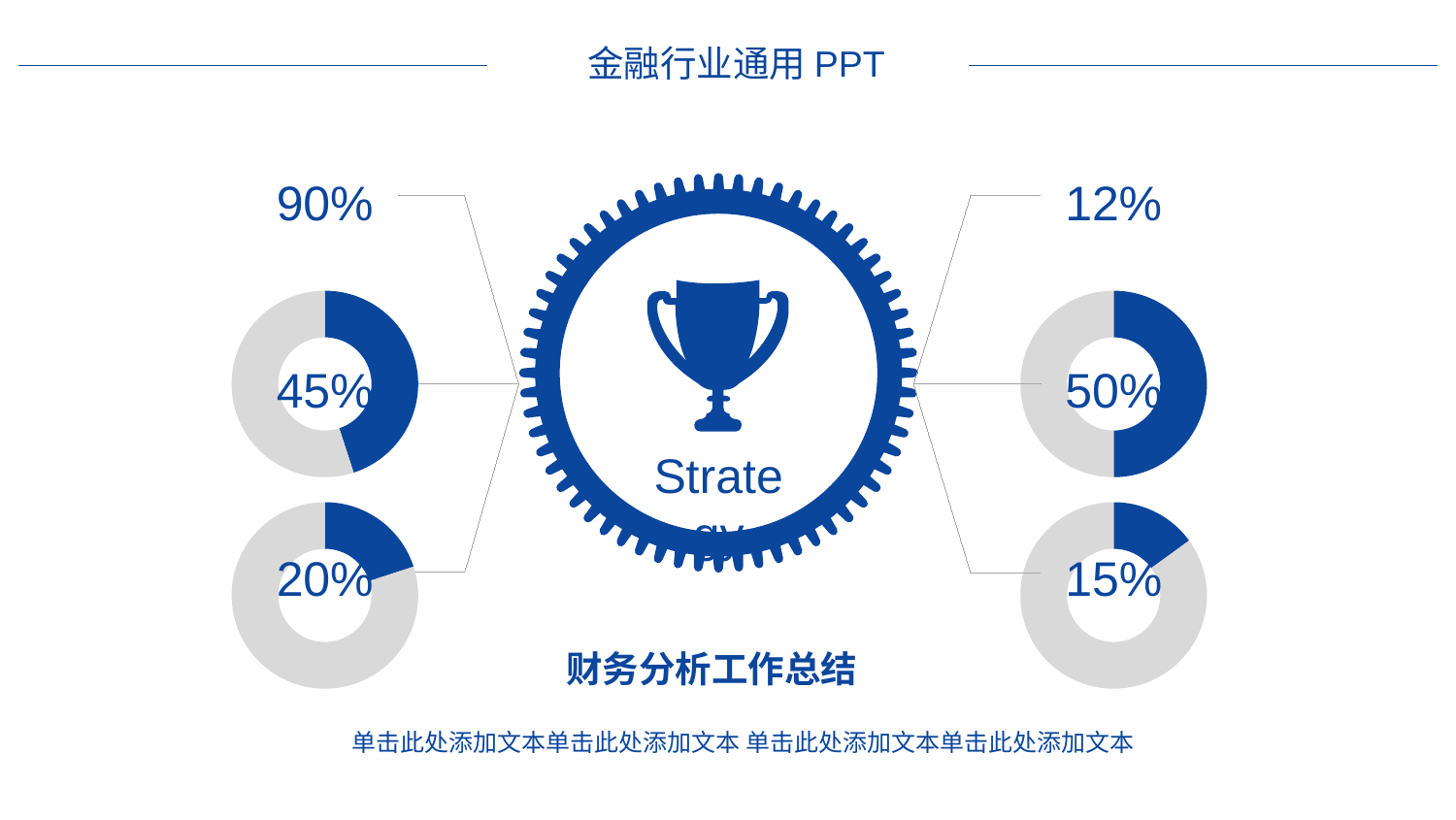

金融行业通用PPT
90%
12%

### Chart

| Category | Sales |
|---|---|
| 1st Qtr | 45.0 |
| 2nd Qtr | 55.0 |

### Chart

| Category | Sales |
|---|---|
| 1st Qtr | 5.0 |
| 2nd Qtr | 5.0 |
45%
50%
Strategy

### Chart

| Category | Sales |
|---|---|
| 1st Qtr | 2.0 |
| 2nd Qtr | 8.0 |

### Chart

| Category | Sales |
|---|---|
| 1st Qtr | 15.0 |
| 2nd Qtr | 85.0 |
20%
15%
财务分析工作总结
单击此处添加文本单击此处添加文本 单击此处添加文本单击此处添加文本